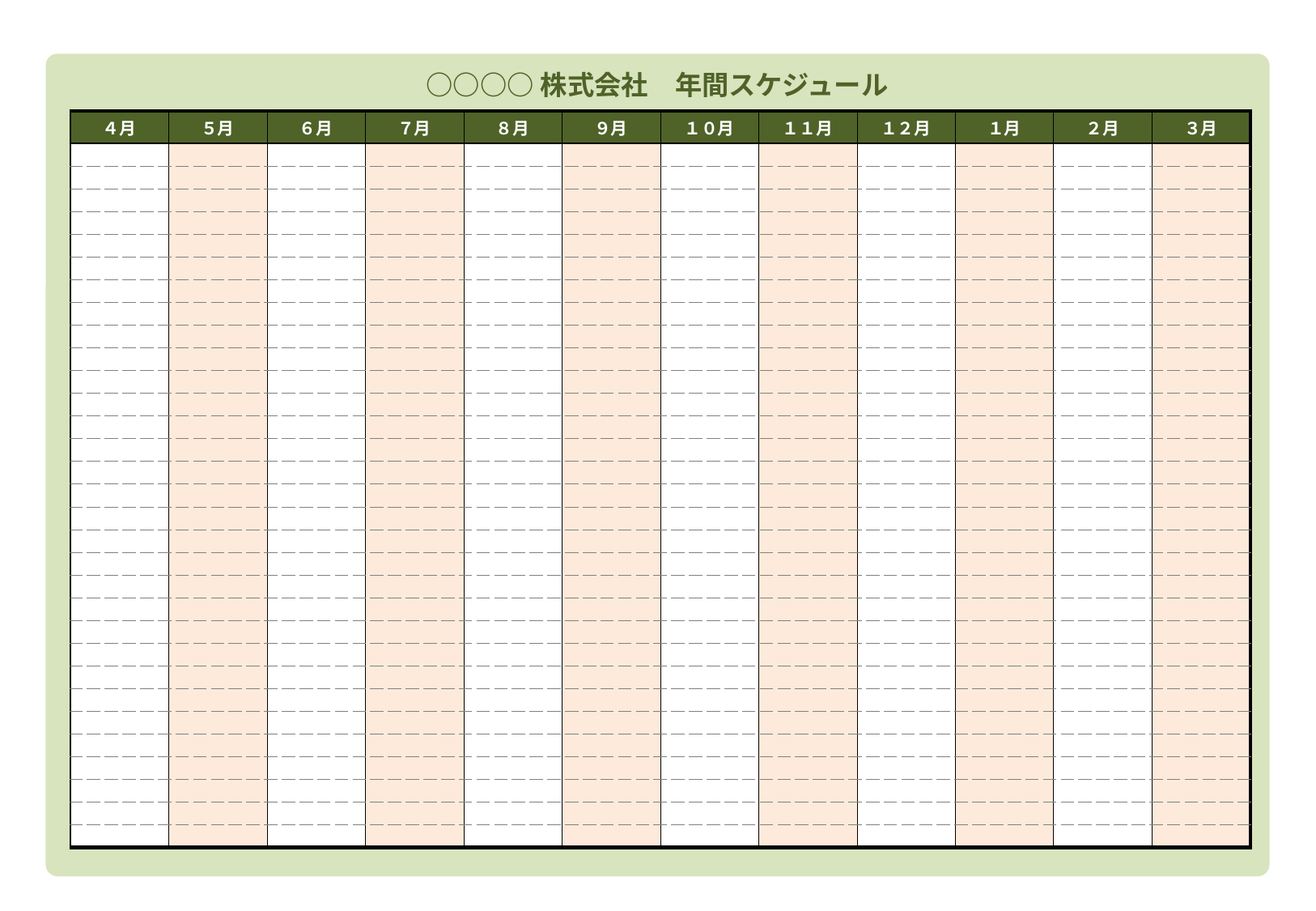

○○○○株式会社　年間スケジュール
| ４月 | ５月 | ６月 | ７月 | ８月 | ９月 | １０月 | １１月 | １２月 | １月 | ２月 | ３月 |
| --- | --- | --- | --- | --- | --- | --- | --- | --- | --- | --- | --- |
|  |  |  |  |  |  |  |  |  |  |  |  |
|  |  |  |  |  |  |  |  |  |  |  |  |
|  |  |  |  |  |  |  |  |  |  |  |  |
|  |  |  |  |  |  |  |  |  |  |  |  |
|  |  |  |  |  |  |  |  |  |  |  |  |
|  |  |  |  |  |  |  |  |  |  |  |  |
|  |  |  |  |  |  |  |  |  |  |  |  |
|  |  |  |  |  |  |  |  |  |  |  |  |
|  |  |  |  |  |  |  |  |  |  |  |  |
|  |  |  |  |  |  |  |  |  |  |  |  |
|  |  |  |  |  |  |  |  |  |  |  |  |
|  |  |  |  |  |  |  |  |  |  |  |  |
|  |  |  |  |  |  |  |  |  |  |  |  |
|  |  |  |  |  |  |  |  |  |  |  |  |
|  |  |  |  |  |  |  |  |  |  |  |  |
|  |  |  |  |  |  |  |  |  |  |  |  |
|  |  |  |  |  |  |  |  |  |  |  |  |
|  |  |  |  |  |  |  |  |  |  |  |  |
|  |  |  |  |  |  |  |  |  |  |  |  |
|  |  |  |  |  |  |  |  |  |  |  |  |
|  |  |  |  |  |  |  |  |  |  |  |  |
|  |  |  |  |  |  |  |  |  |  |  |  |
|  |  |  |  |  |  |  |  |  |  |  |  |
|  |  |  |  |  |  |  |  |  |  |  |  |
|  |  |  |  |  |  |  |  |  |  |  |  |
|  |  |  |  |  |  |  |  |  |  |  |  |
|  |  |  |  |  |  |  |  |  |  |  |  |
|  |  |  |  |  |  |  |  |  |  |  |  |
|  |  |  |  |  |  |  |  |  |  |  |  |
|  |  |  |  |  |  |  |  |  |  |  |  |
|  |  |  |  |  |  |  |  |  |  |  |  |